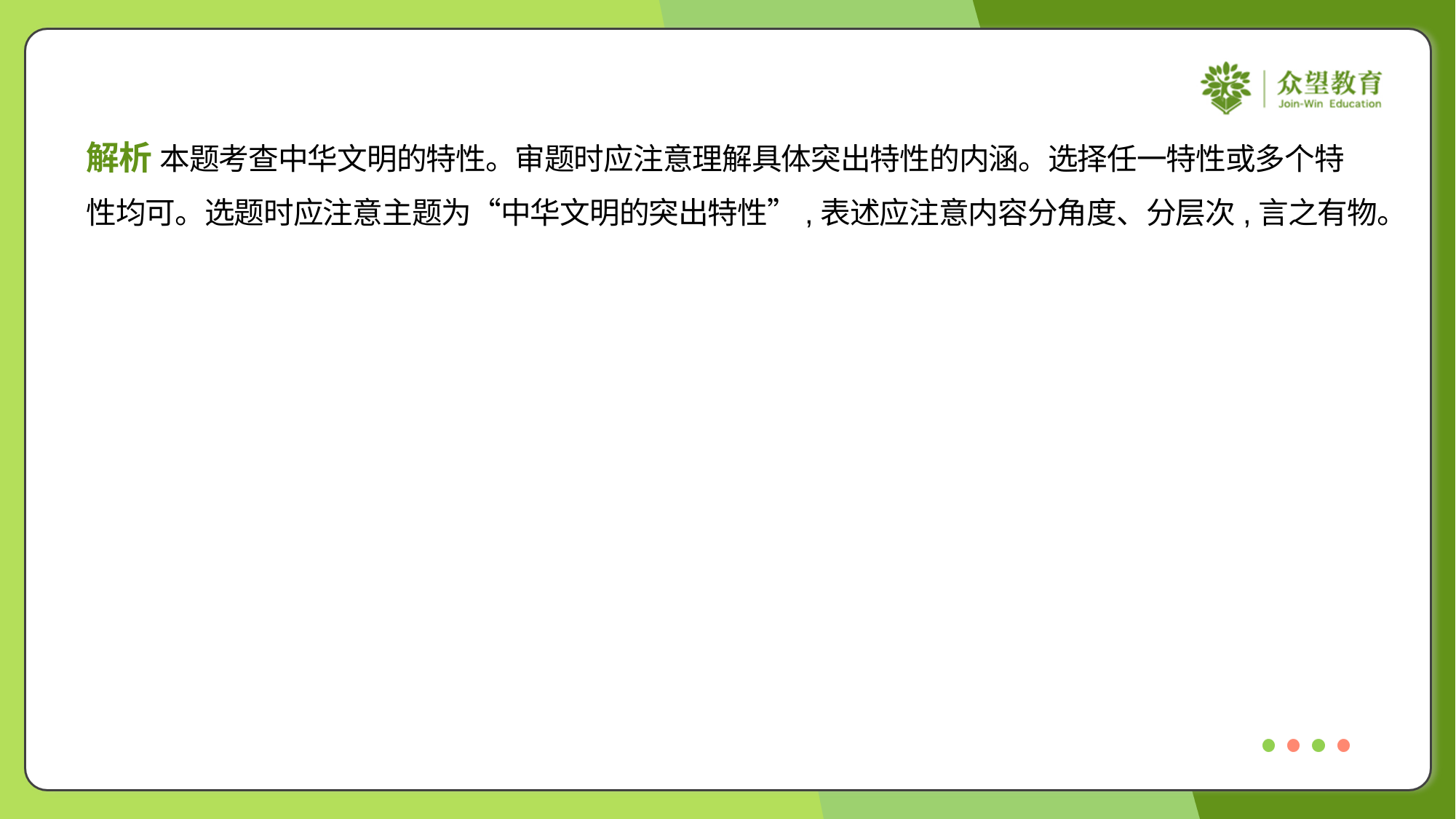

解析 本题考查中华文明的特性。审题时应注意理解具体突出特性的内涵。选择任一特性或多个特
性均可。选题时应注意主题为“中华文明的突出特性”,表述应注意内容分角度、分层次,言之有物。